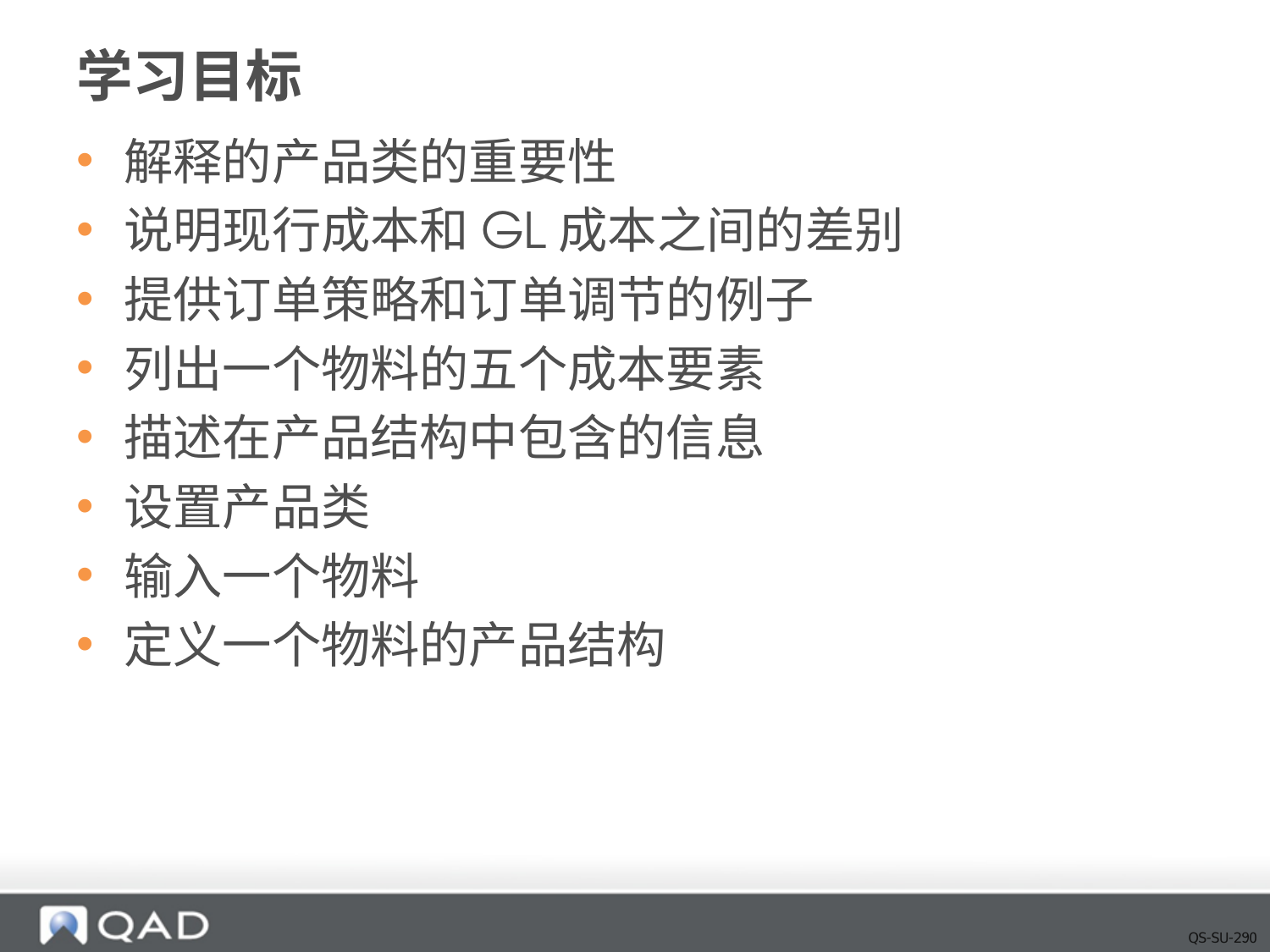

# 学习目标
解释的产品类的重要性
说明现行成本和GL成本之间的差别
提供订单策略和订单调节的例子
列出一个物料的五个成本要素
描述在产品结构中包含的信息
设置产品类
输入一个物料
定义一个物料的产品结构
QS-SU-290